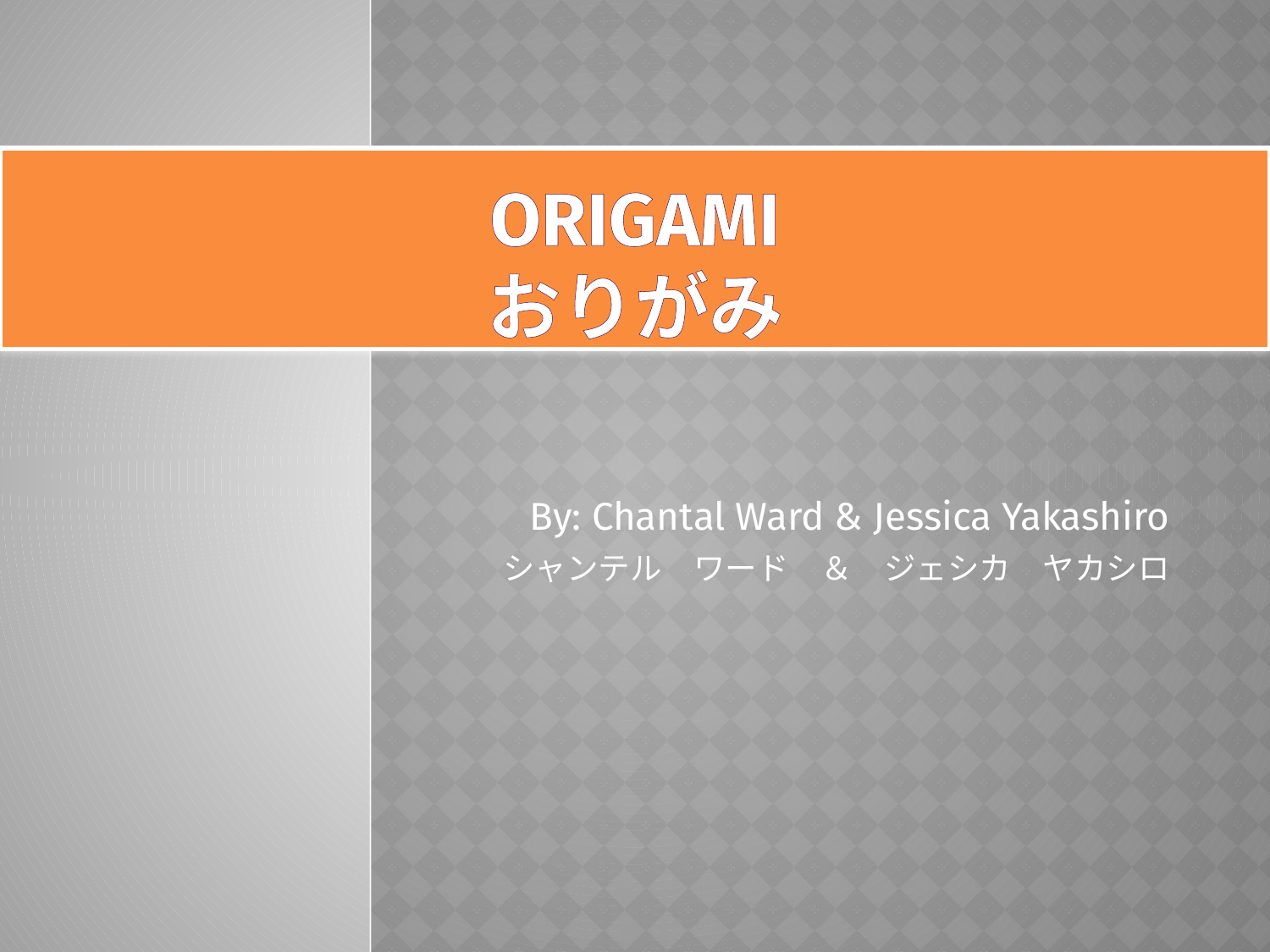

# Origami おりがみ
By: Chantal Ward & Jessica Yakashiro
シャンテル　ワード　＆　ジェシカ　ヤカシロ